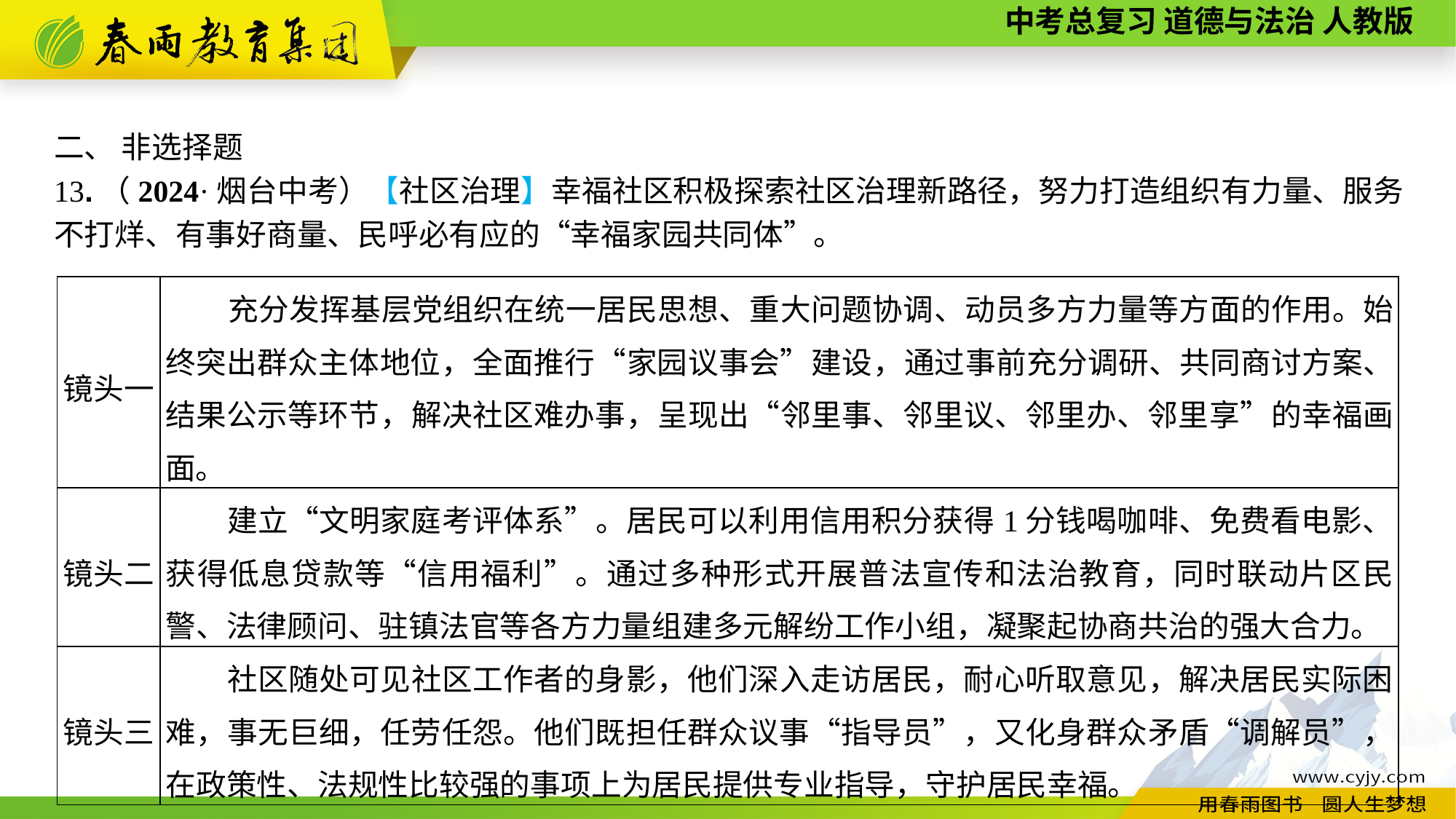

二、 非选择题
13.（2024·烟台中考）【社区治理】幸福社区积极探索社区治理新路径，努力打造组织有力量、服务不打烊、有事好商量、民呼必有应的“幸福家园共同体”。
| 镜头一 | 充分发挥基层党组织在统一居民思想、重大问题协调、动员多方力量等方面的作用。始终突出群众主体地位，全面推行“家园议事会”建设，通过事前充分调研、共同商讨方案、结果公示等环节，解决社区难办事，呈现出“邻里事、邻里议、邻里办、邻里享”的幸福画面。 |
| --- | --- |
| 镜头二 | 建立“文明家庭考评体系”。居民可以利用信用积分获得1分钱喝咖啡、免费看电影、获得低息贷款等“信用福利”。通过多种形式开展普法宣传和法治教育，同时联动片区民警、法律顾问、驻镇法官等各方力量组建多元解纷工作小组，凝聚起协商共治的强大合力。 |
| 镜头三 | 社区随处可见社区工作者的身影，他们深入走访居民，耐心听取意见，解决居民实际困难，事无巨细，任劳任怨。他们既担任群众议事“指导员”，又化身群众矛盾“调解员”，在政策性、法规性比较强的事项上为居民提供专业指导，守护居民幸福。 |